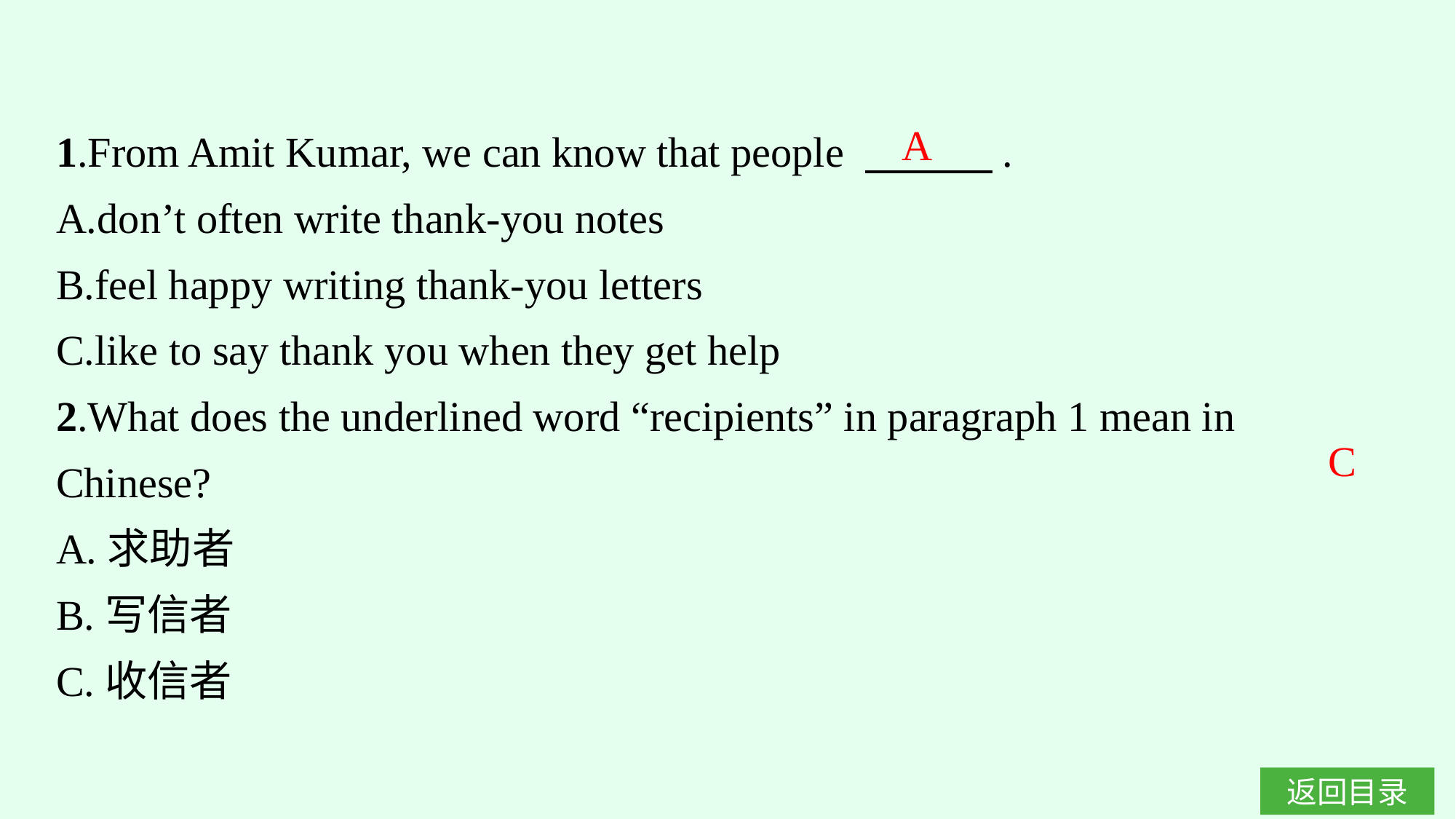

1.From Amit Kumar, we can know that people 　　　.
A.don’t often write thank-you notes
B.feel happy writing thank-you letters
C.like to say thank you when they get help
2.What does the underlined word “recipients” in paragraph 1 mean in Chinese?
A.求助者
B.写信者
C.收信者
A
C